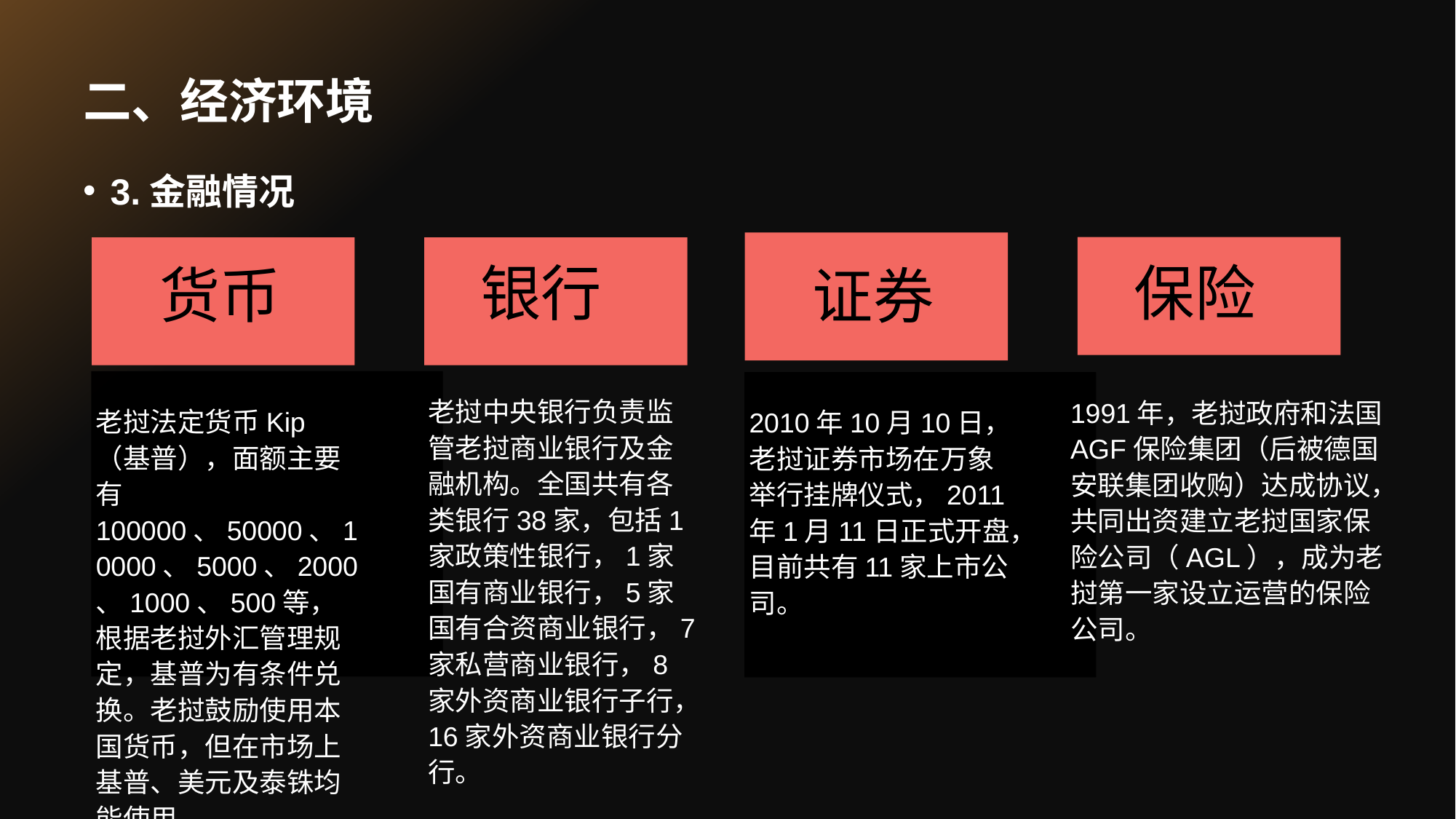

# 二、经济环境
3.金融情况

保险
银行
货币

证券

老挝中央银行负责监管老挝商业银行及金融机构。全国共有各类银行38家，包括1家政策性银行，1家国有商业银行，5家国有合资商业银行，7家私营商业银行，8家外资商业银行子行，16家外资商业银行分行。
1991年，老挝政府和法国AGF保险集团（后被德国安联集团收购）达成协议，共同出资建立老挝国家保险公司（AGL），成为老挝第一家设立运营的保险公司。
老挝法定货币Kip（基普），面额主要有100000、50000、10000、5000、2000、1000、500等，根据老挝外汇管理规定，基普为有条件兑换。老挝鼓励使用本国货币，但在市场上基普、美元及泰铢均能使用。
2010年10月10日，老挝证券市场在万象举行挂牌仪式，2011年1月11日正式开盘，目前共有11家上市公司。